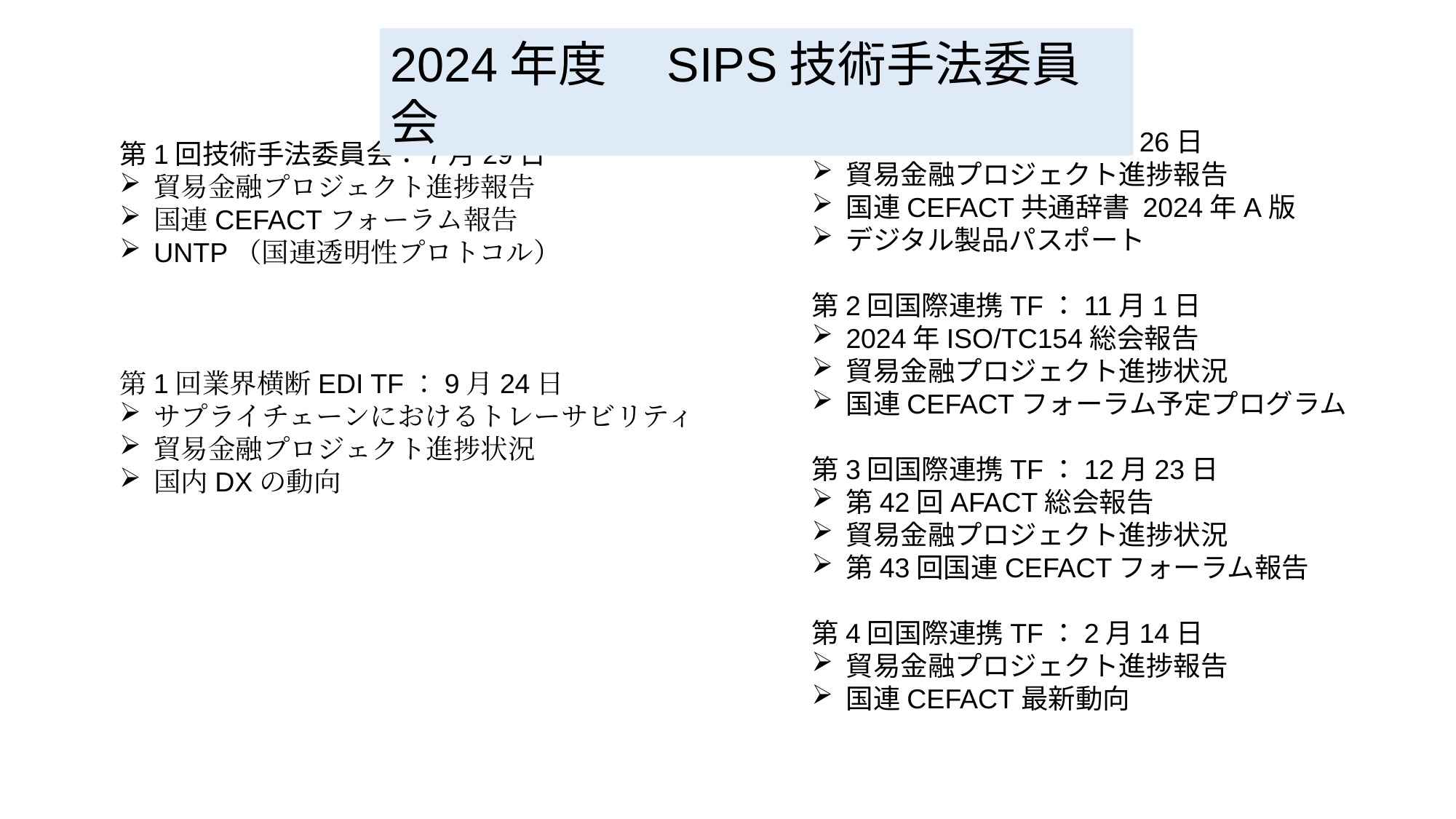

2024年度　SIPS技術手法委員会
第1回国際連携TF：8月26日
貿易金融プロジェクト進捗報告
国連CEFACT共通辞書 2024年A版
デジタル製品パスポート

第2回国際連携TF：11月1日
2024年ISO/TC154総会報告
貿易金融プロジェクト進捗状況
国連CEFACTフォーラム予定プログラム

第3回国際連携TF：12月23日
第42回AFACT総会報告
貿易金融プロジェクト進捗状況
第43回国連CEFACTフォーラム報告

第4回国際連携TF：2月14日
貿易金融プロジェクト進捗報告
国連CEFACT最新動向

第1回技術手法委員会：7月29日
貿易金融プロジェクト進捗報告
国連CEFACTフォーラム報告
UNTP（国連透明性プロトコル）

第1回業界横断EDI TF：9月24日
サプライチェーンにおけるトレーサビリティ
貿易金融プロジェクト進捗状況
国内DXの動向